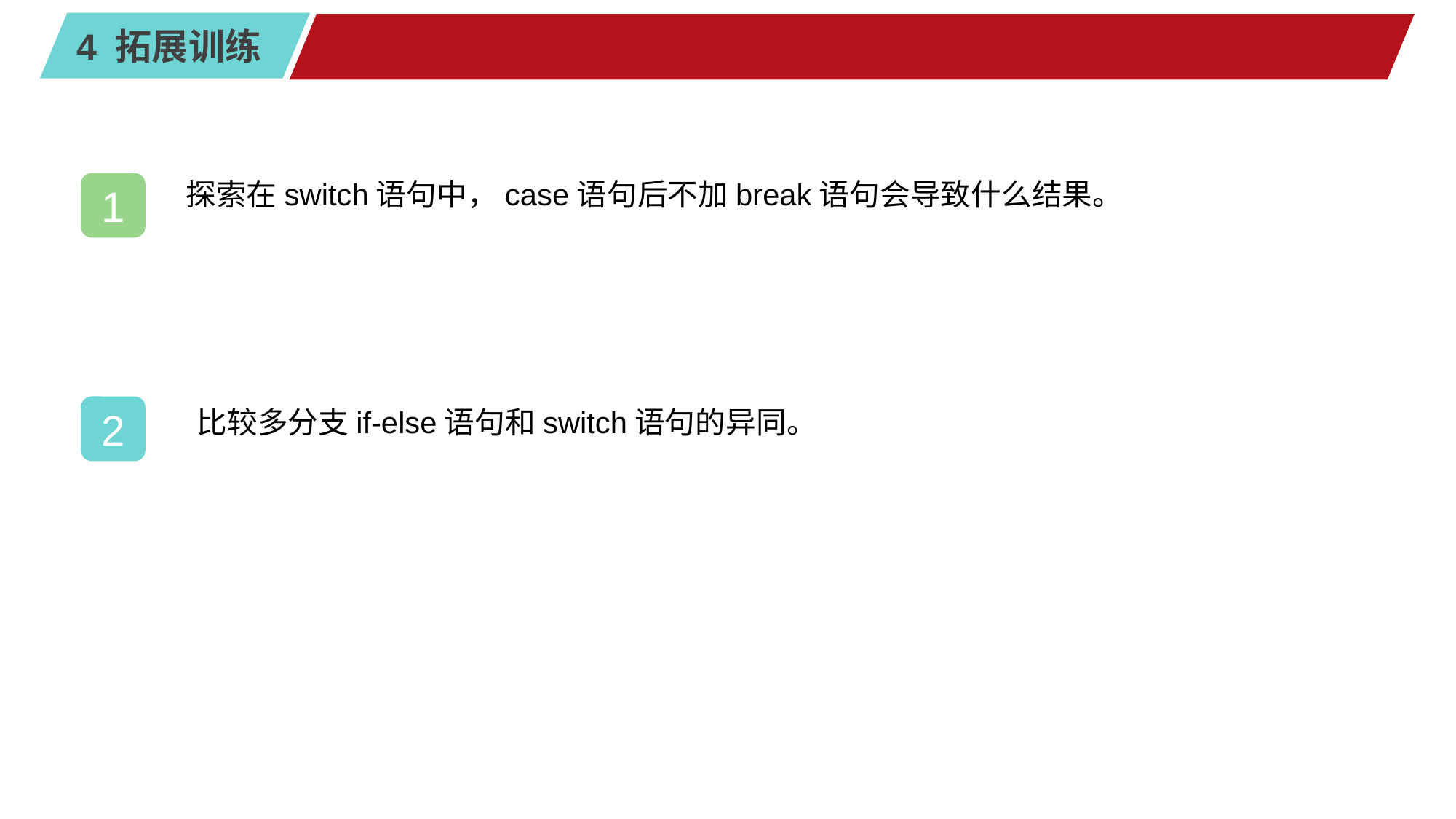

#
探索在switch语句中，case语句后不加break语句会导致什么结果。
1
比较多分支if-else语句和switch语句的异同。
2